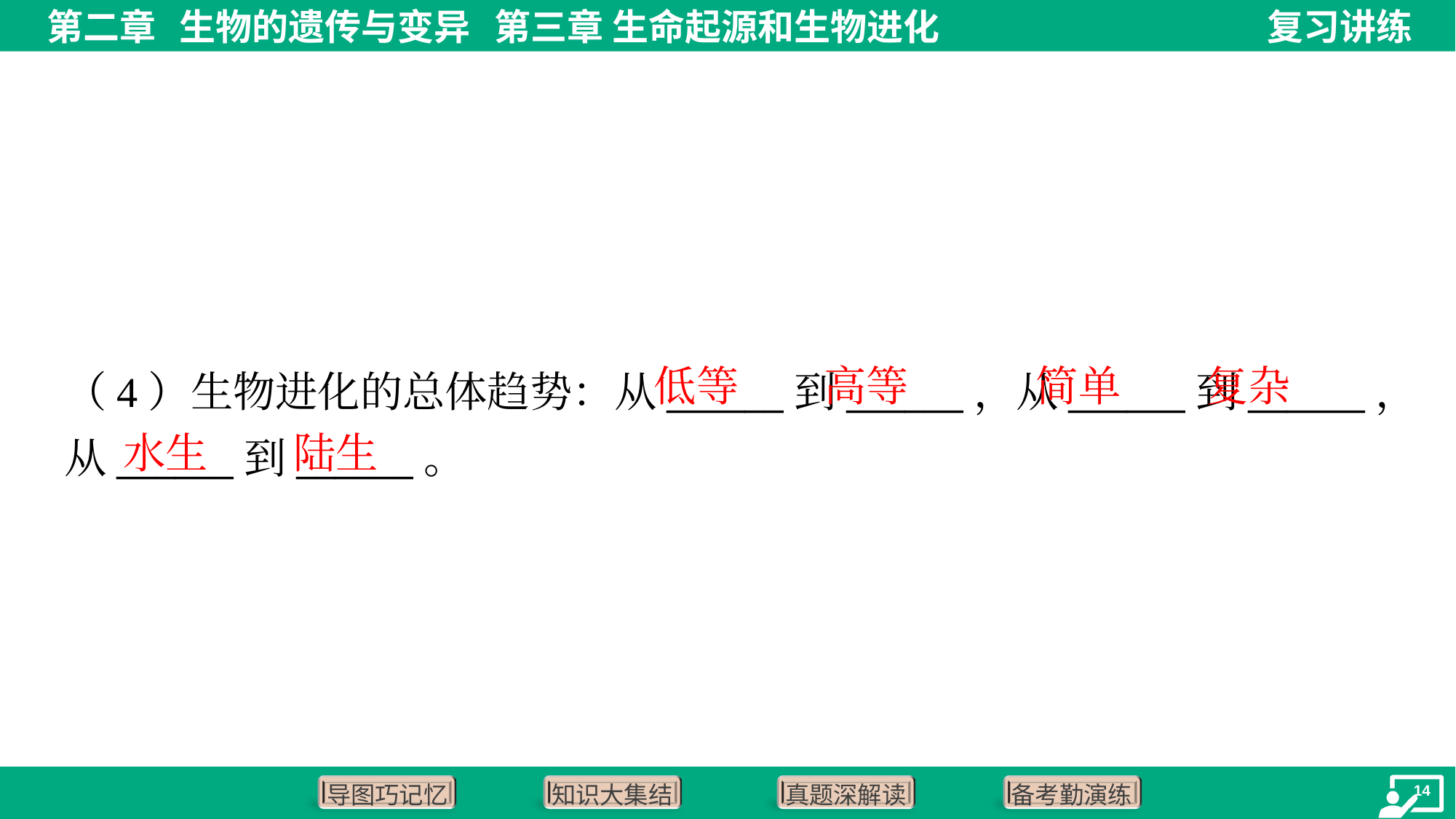

低等
高等
简单
复杂
（4）生物进化的总体趋势：从______到______，从______到______，
从______到______。
水生
陆生